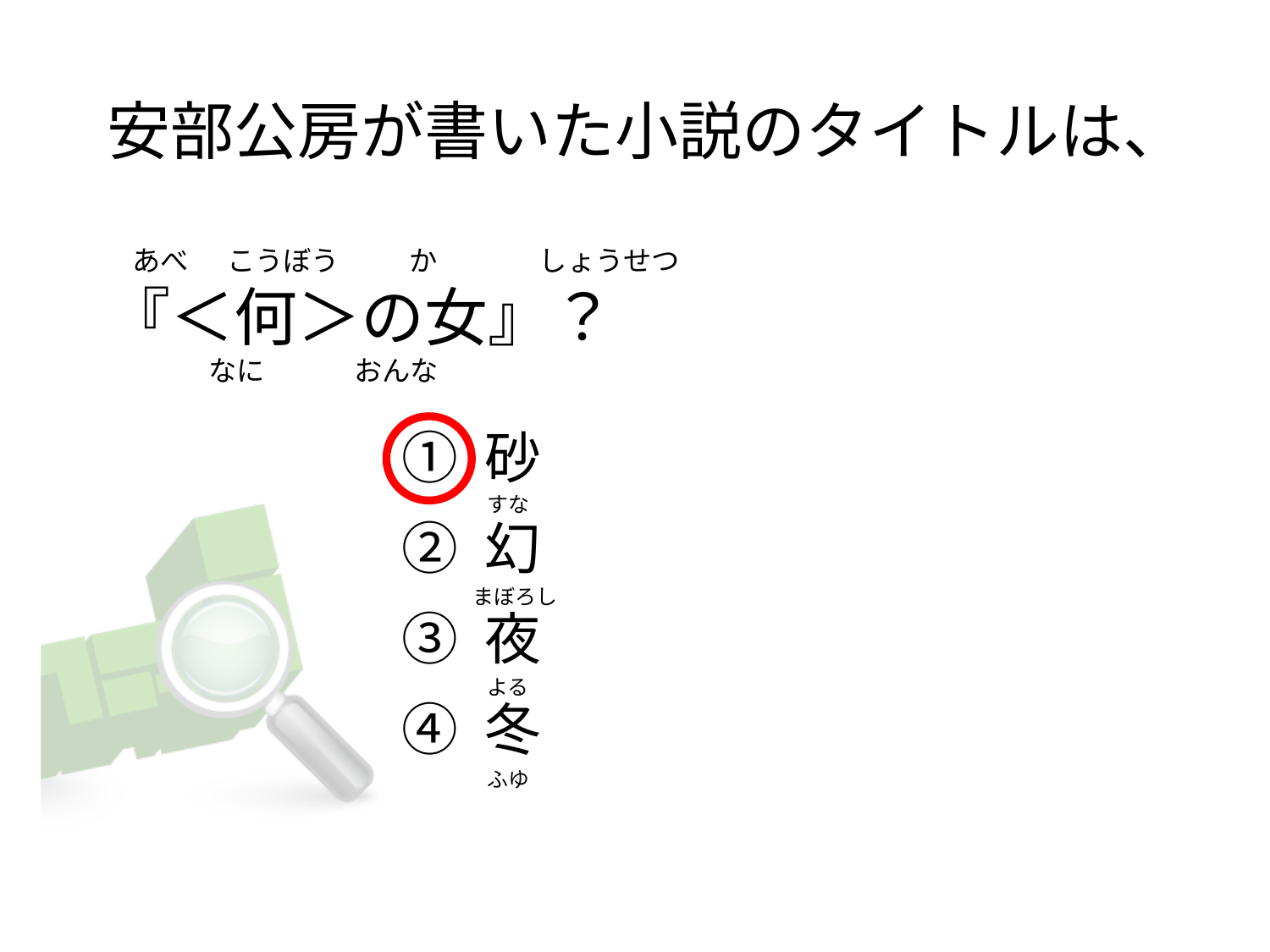

# 安部公房が書いた小説のタイトルは、     あべ      こうぼう           か                しょうせつ  『＜何＞の女』？                 なに              おんな
① 砂
② 幻
③ 夜
④ 冬

  すな
まぼろし
  よる
  ふゆ